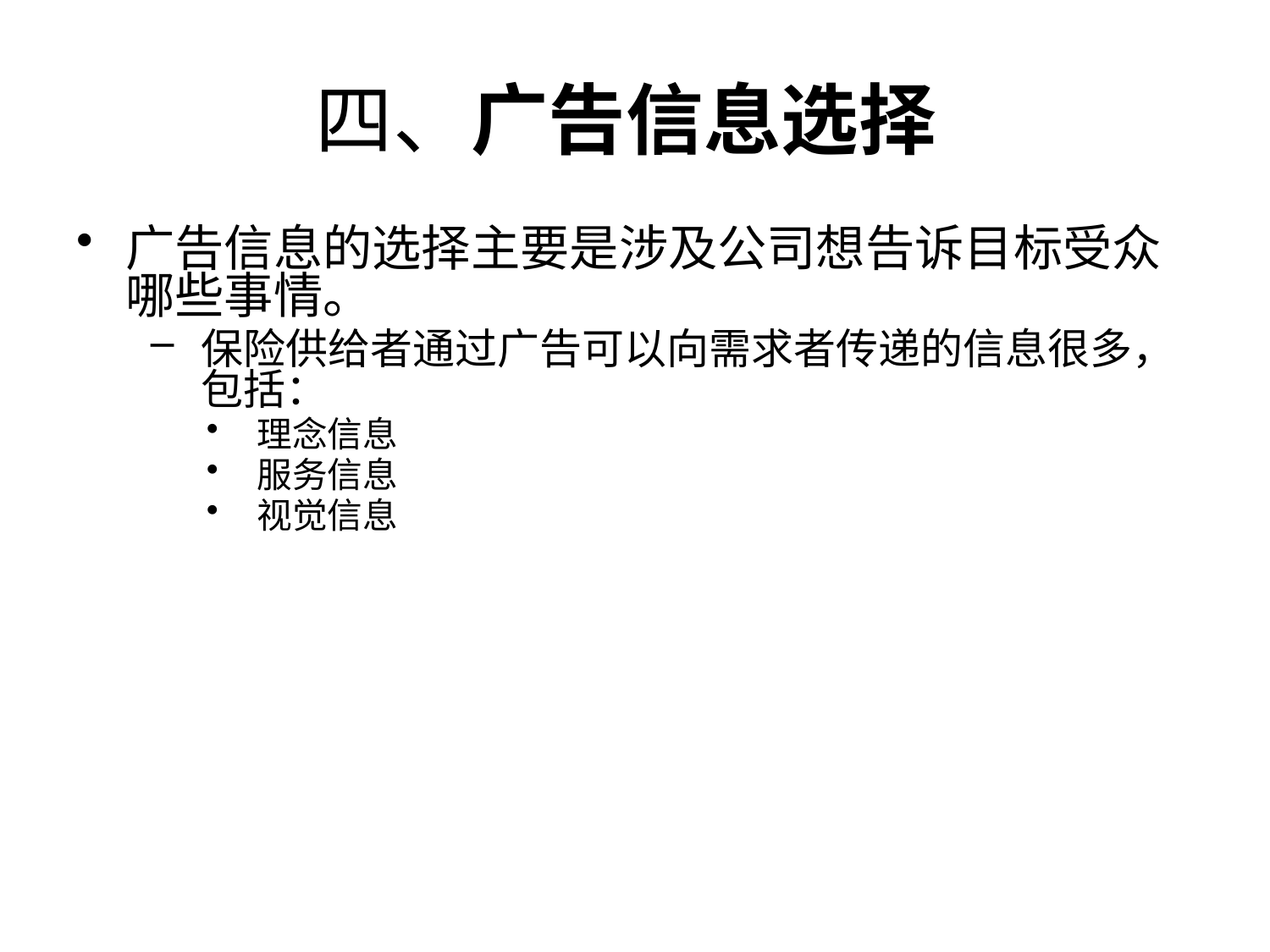

# 四、广告信息选择
广告信息的选择主要是涉及公司想告诉目标受众哪些事情。
保险供给者通过广告可以向需求者传递的信息很多，包括：
理念信息
服务信息
视觉信息